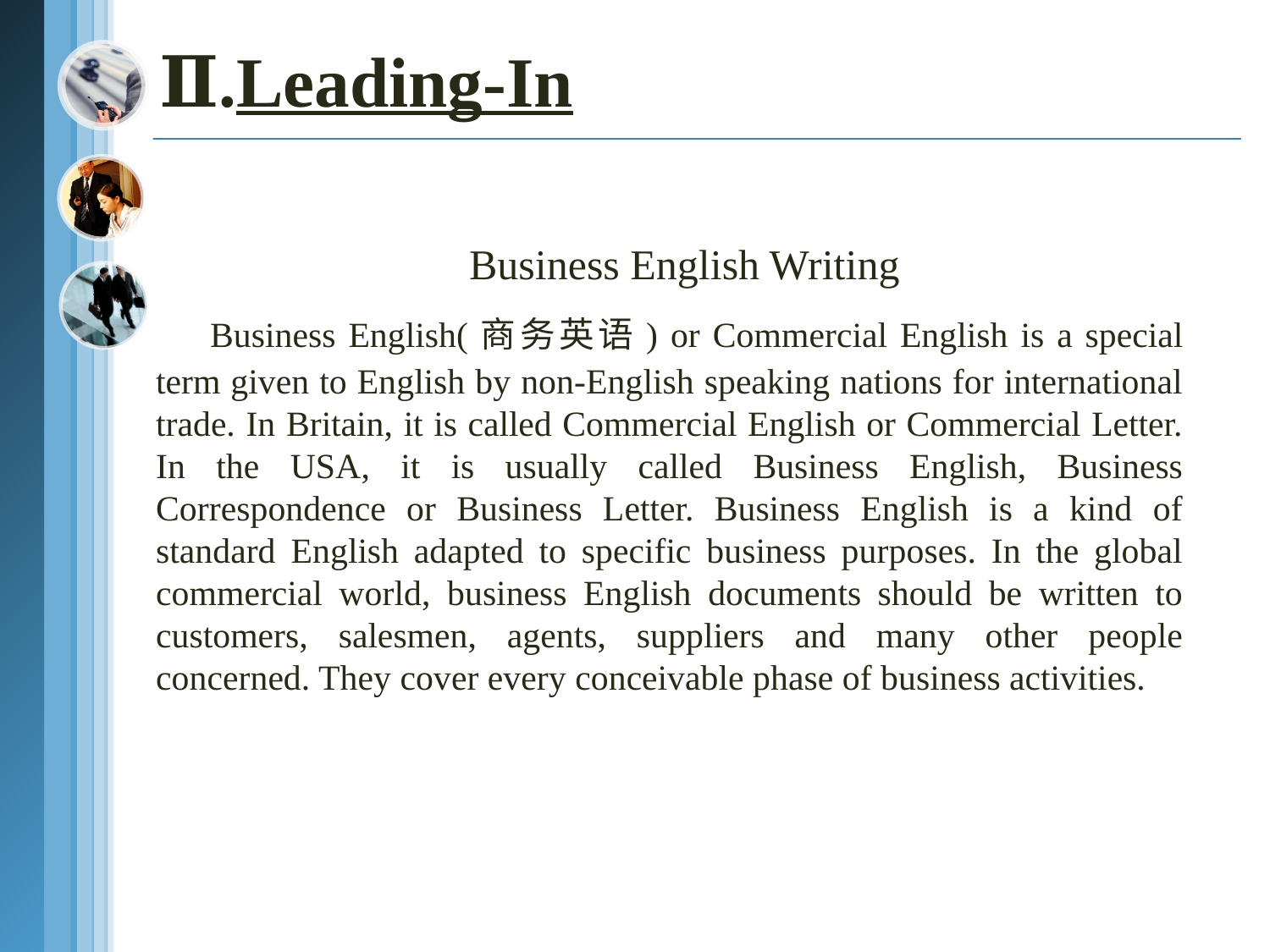

Ⅱ.Leading-In

                    Business English Writing
   Business English(商务英语) or Commercial English is a special term given to English by non-English speaking nations for international trade. In Britain, it is called Commercial English or Commercial Letter. In the USA, it is usually called Business English, Business Correspondence or Business Letter. Business English is a kind of standard English adapted to specific business purposes. In the global commercial world, business English documents should be written to customers, salesmen, agents, suppliers and many other people concerned. They cover every conceivable phase of business activities.